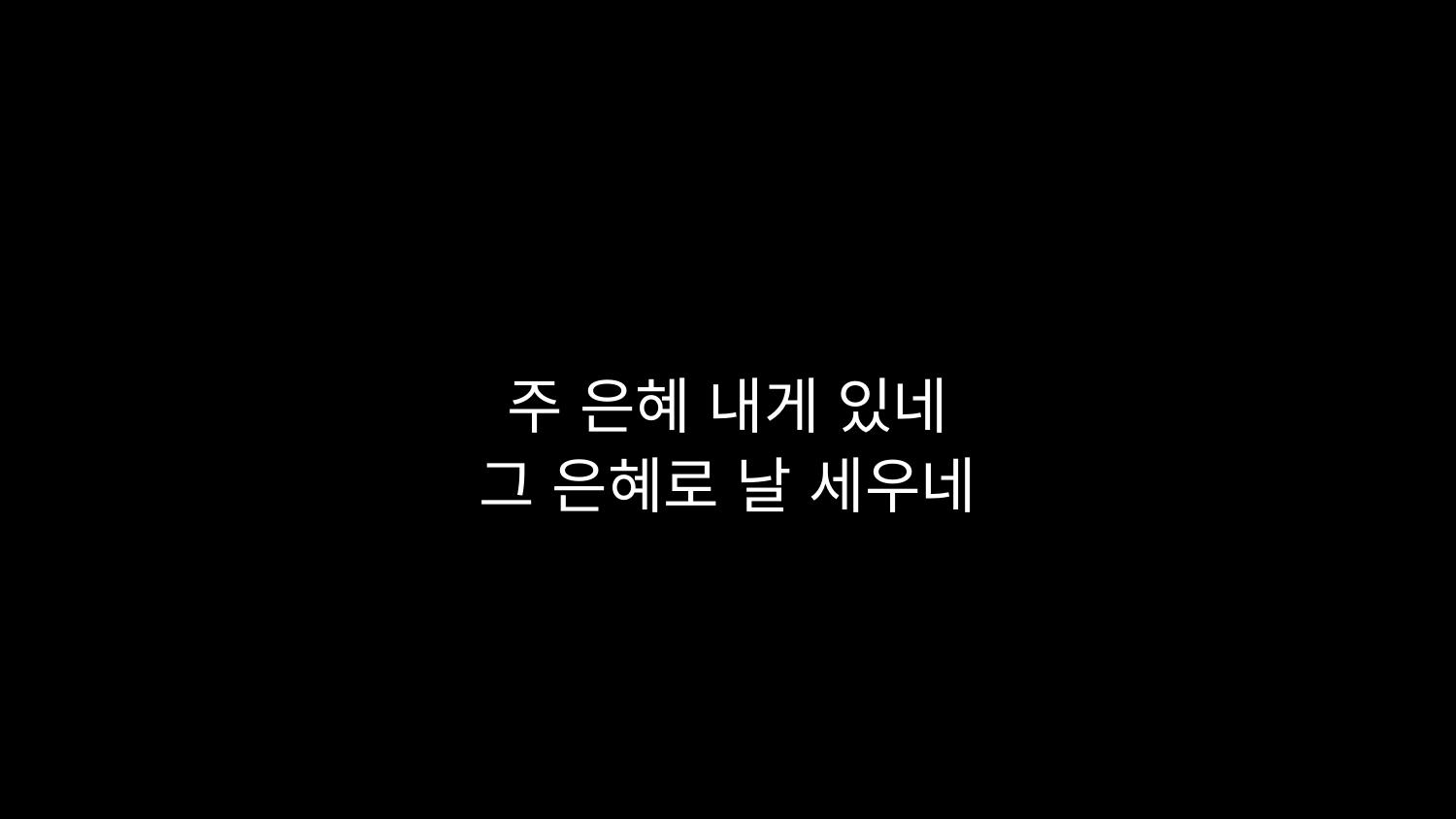

# 주 은혜 내게 있네 그 은혜로 날 세우네